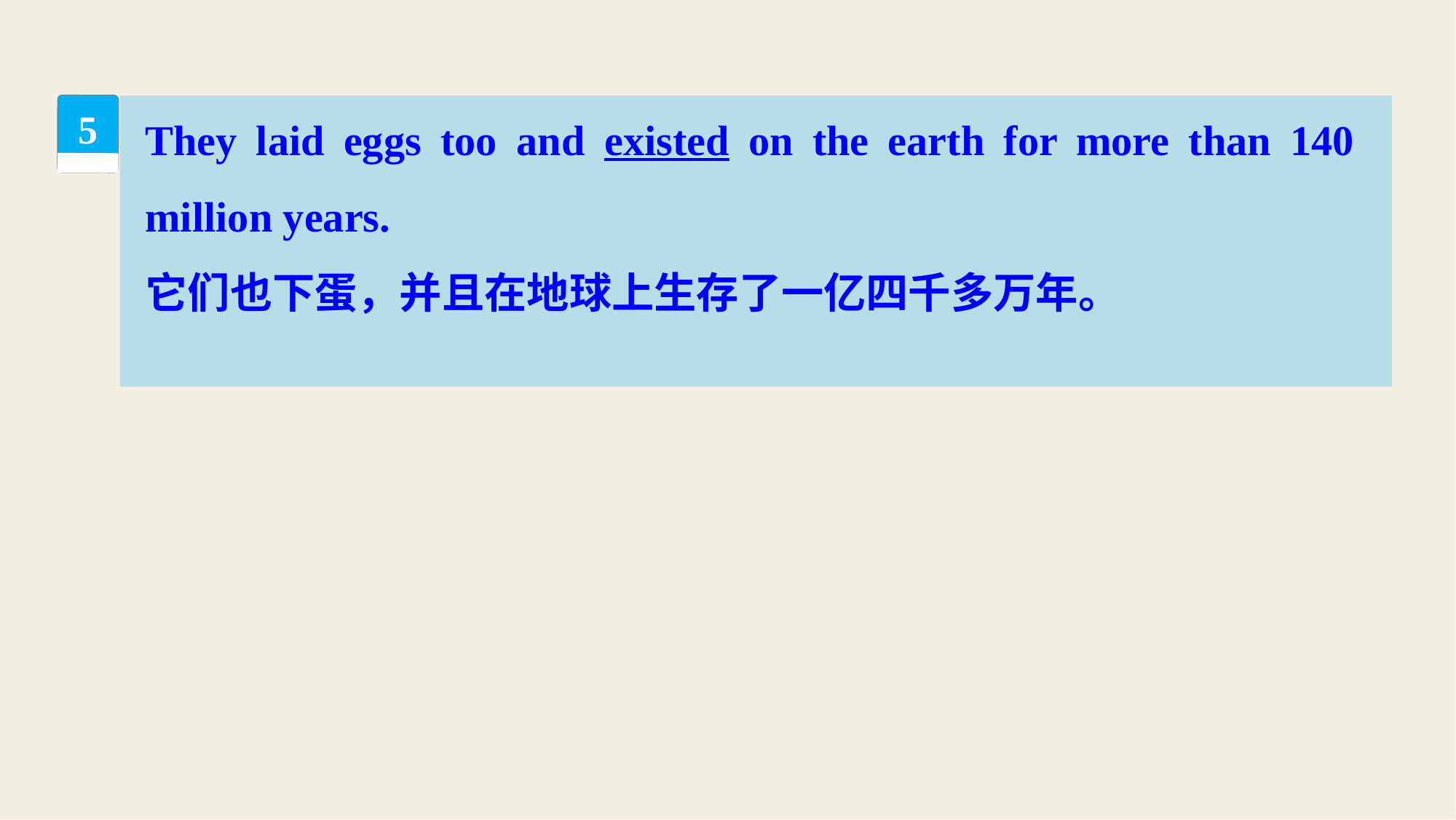

They laid eggs too and existed on the earth for more than 140 million years.
它们也下蛋，并且在地球上生存了一亿四千多万年。

5